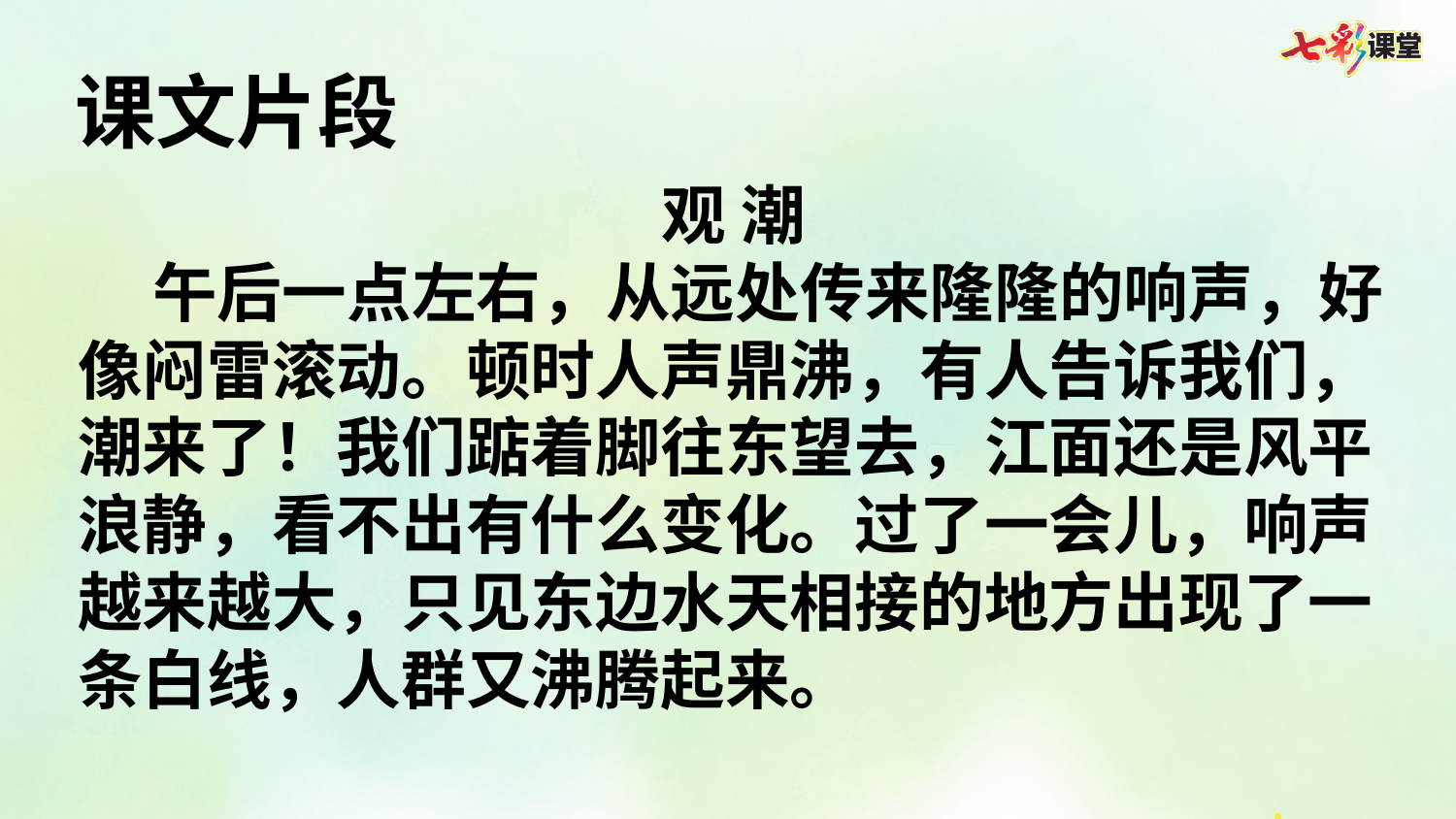

课文片段
观 潮
    午后一点左右，从远处传来隆隆的响声，好像闷雷滚动。顿时人声鼎沸，有人告诉我们，潮来了！我们踮着脚往东望去，江面还是风平浪静，看不出有什么变化。过了一会儿，响声越来越大，只见东边水天相接的地方出现了一条白线，人群又沸腾起来。